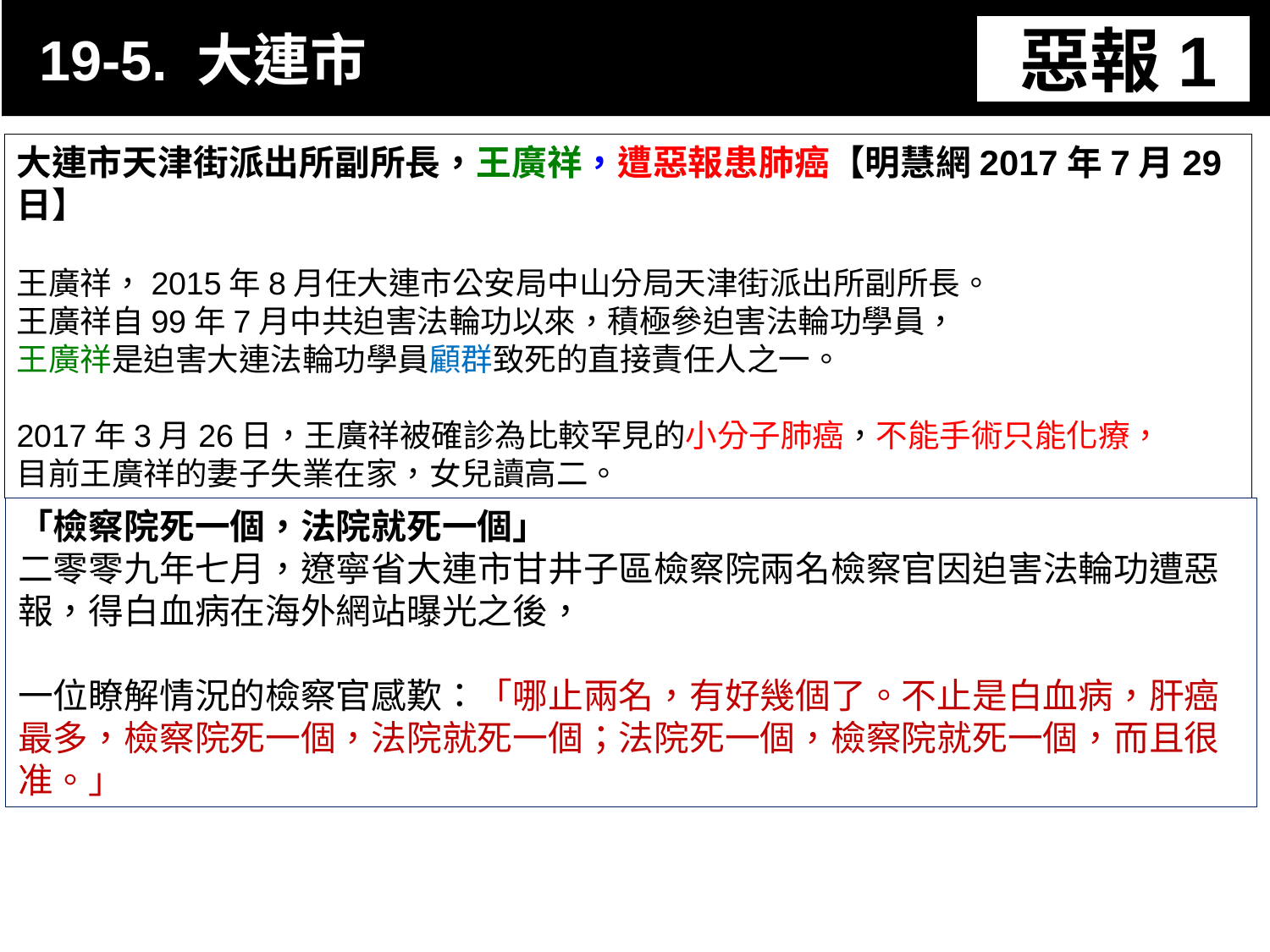

19-5. 大連市
惡報1

11-3. XX市官員惡報實例
大連市天津街派出所副所長，王廣祥，遭惡報患肺癌【明慧網2017年7月29日】

王廣祥，2015年8月任大連市公安局中山分局天津街派出所副所長。
王廣祥自99年7月中共迫害法輪功以來，積極參迫害法輪功學員，
王廣祥是迫害大連法輪功學員顧群致死的直接責任人之一。

2017年3月26日，王廣祥被確診為比較罕見的小分子肺癌，不能手術只能化療，
目前王廣祥的妻子失業在家，女兒讀高二。
「檢察院死一個，法院就死一個」
二零零九年七月，遼寧省大連市甘井子區檢察院兩名檢察官因迫害法輪功遭惡報，得白血病在海外網站曝光之後，

一位瞭解情況的檢察官感歎：「哪止兩名，有好幾個了。不止是白血病，肝癌最多，檢察院死一個，法院就死一個；法院死一個，檢察院就死一個，而且很准。」